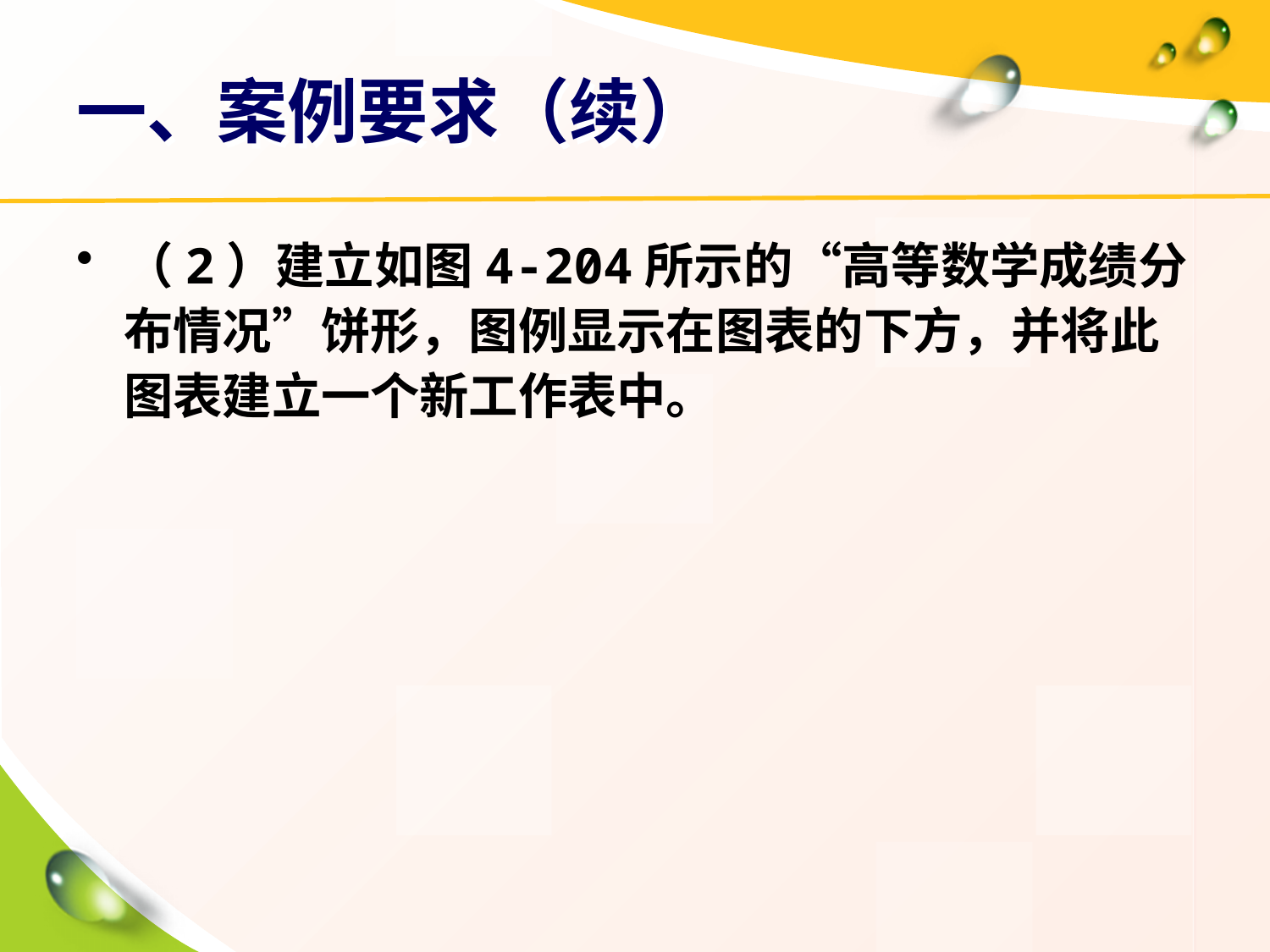

# 一、案例要求（续）
（2）建立如图4-204所示的“高等数学成绩分布情况”饼形，图例显示在图表的下方，并将此图表建立一个新工作表中。